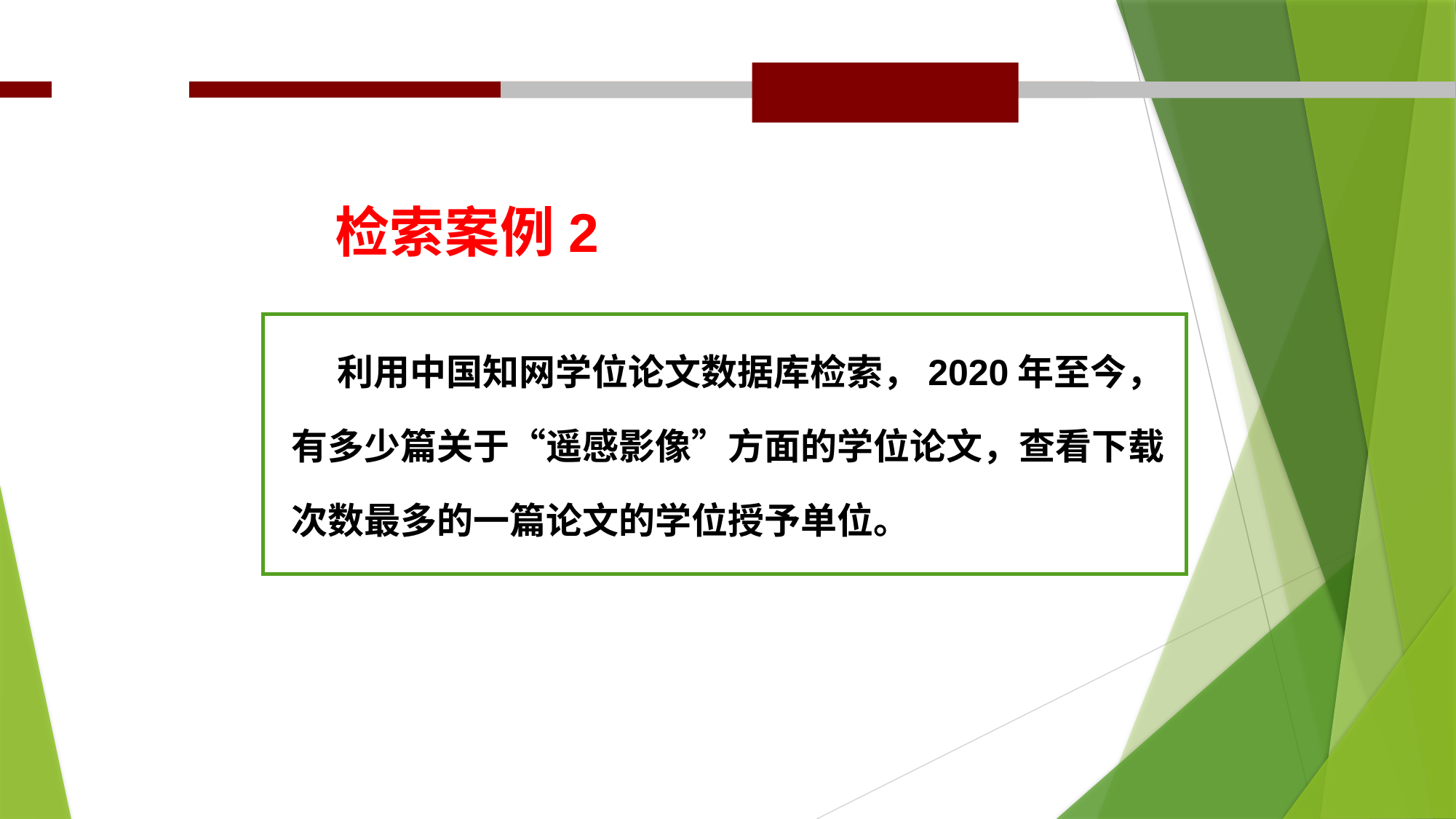

# 检索案例2
       利用中国知网学位论文数据库检索，2020年至今，有多少篇关于“遥感影像”方面的学位论文，查看下载次数最多的一篇论文的学位授予单位。